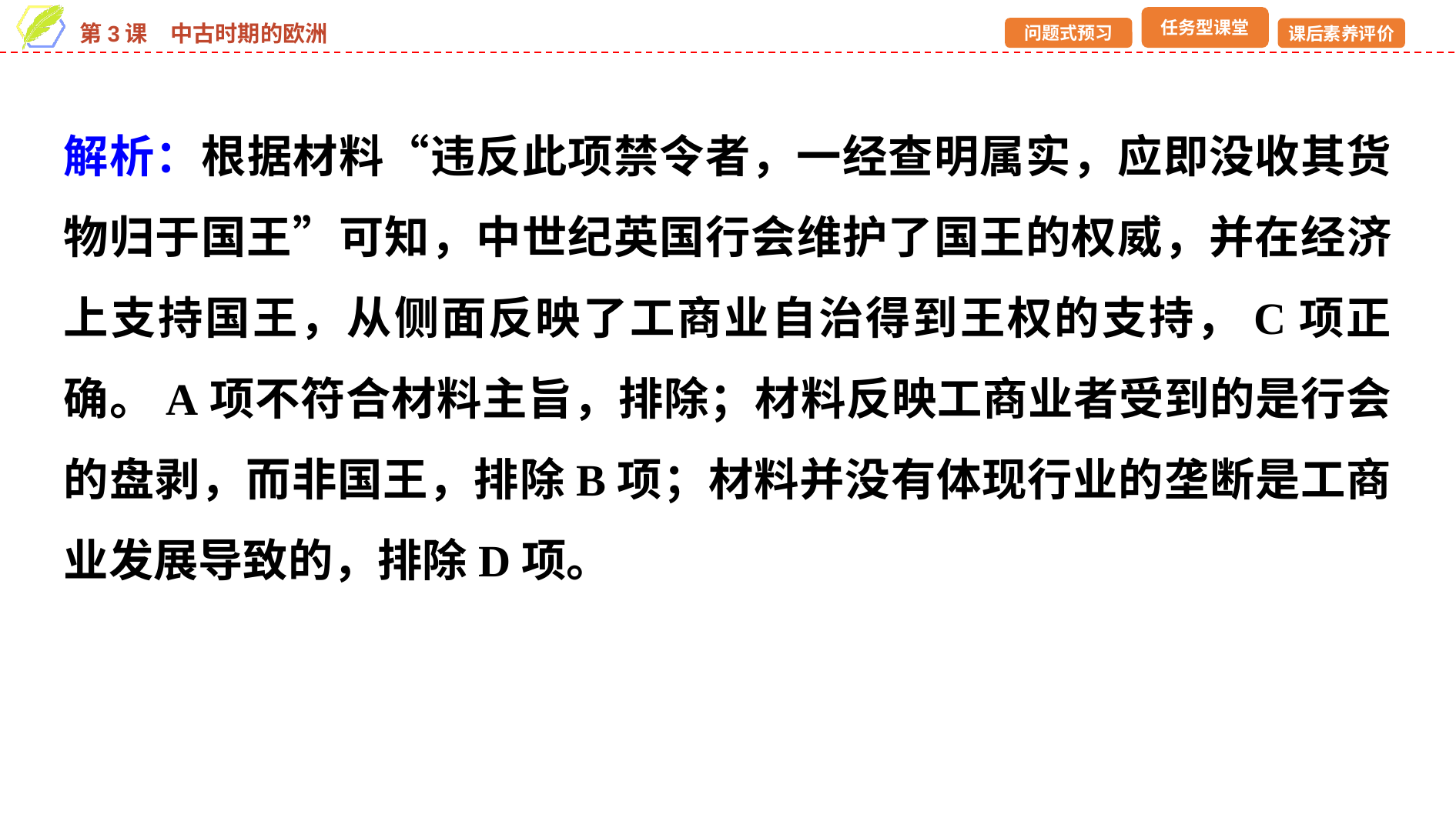

解析：根据材料“违反此项禁令者，一经查明属实，应即没收其货物归于国王”可知，中世纪英国行会维护了国王的权威，并在经济上支持国王，从侧面反映了工商业自治得到王权的支持，C项正确。A项不符合材料主旨，排除；材料反映工商业者受到的是行会的盘剥，而非国王，排除B项；材料并没有体现行业的垄断是工商业发展导致的，排除D项。